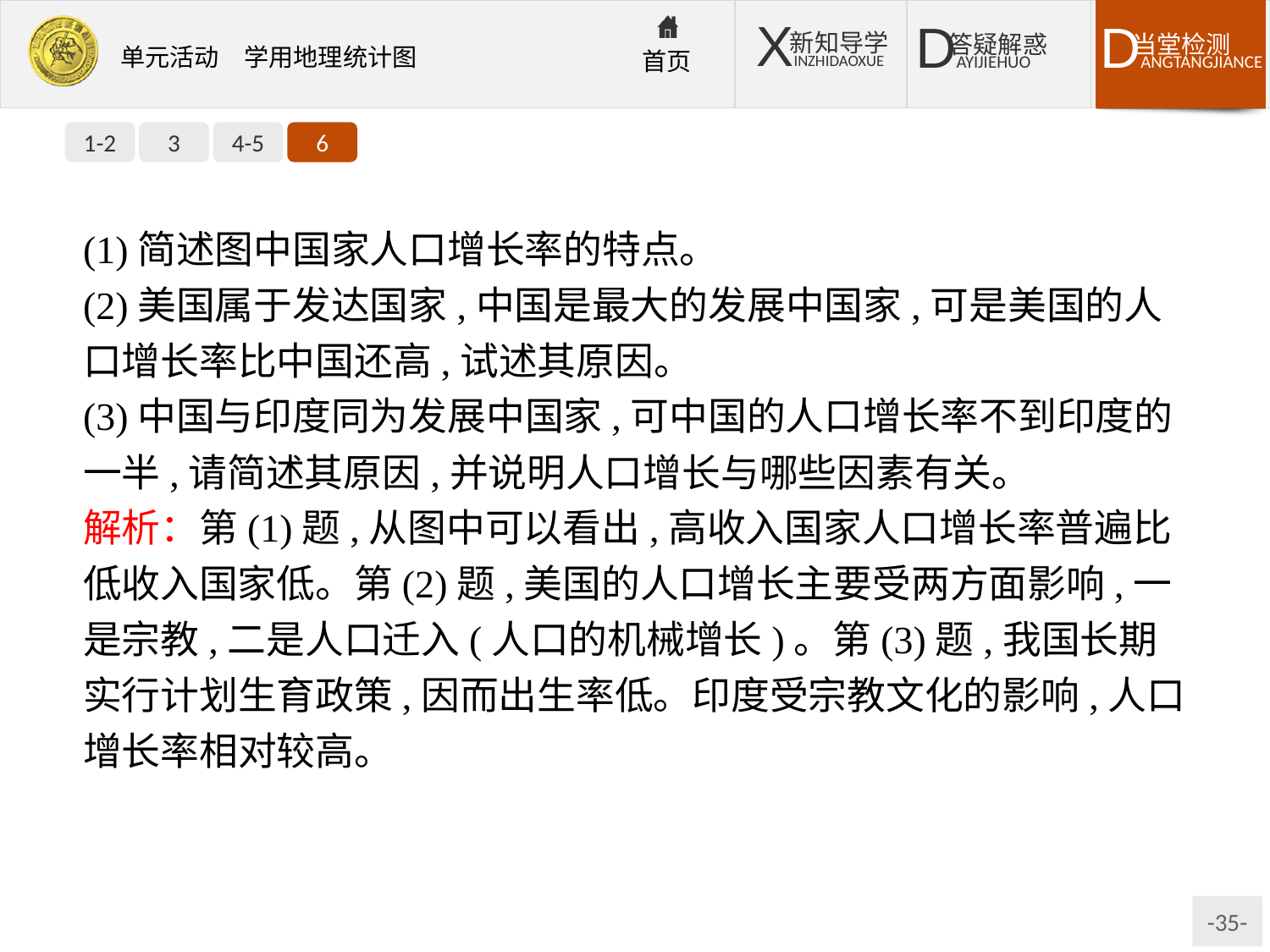

1-2
3
4-5
6
(1)简述图中国家人口增长率的特点。
(2)美国属于发达国家,中国是最大的发展中国家,可是美国的人口增长率比中国还高,试述其原因。
(3)中国与印度同为发展中国家,可中国的人口增长率不到印度的一半,请简述其原因,并说明人口增长与哪些因素有关。
解析：第(1)题,从图中可以看出,高收入国家人口增长率普遍比低收入国家低。第(2)题,美国的人口增长主要受两方面影响,一是宗教,二是人口迁入(人口的机械增长)。第(3)题,我国长期实行计划生育政策,因而出生率低。印度受宗教文化的影响,人口增长率相对较高。